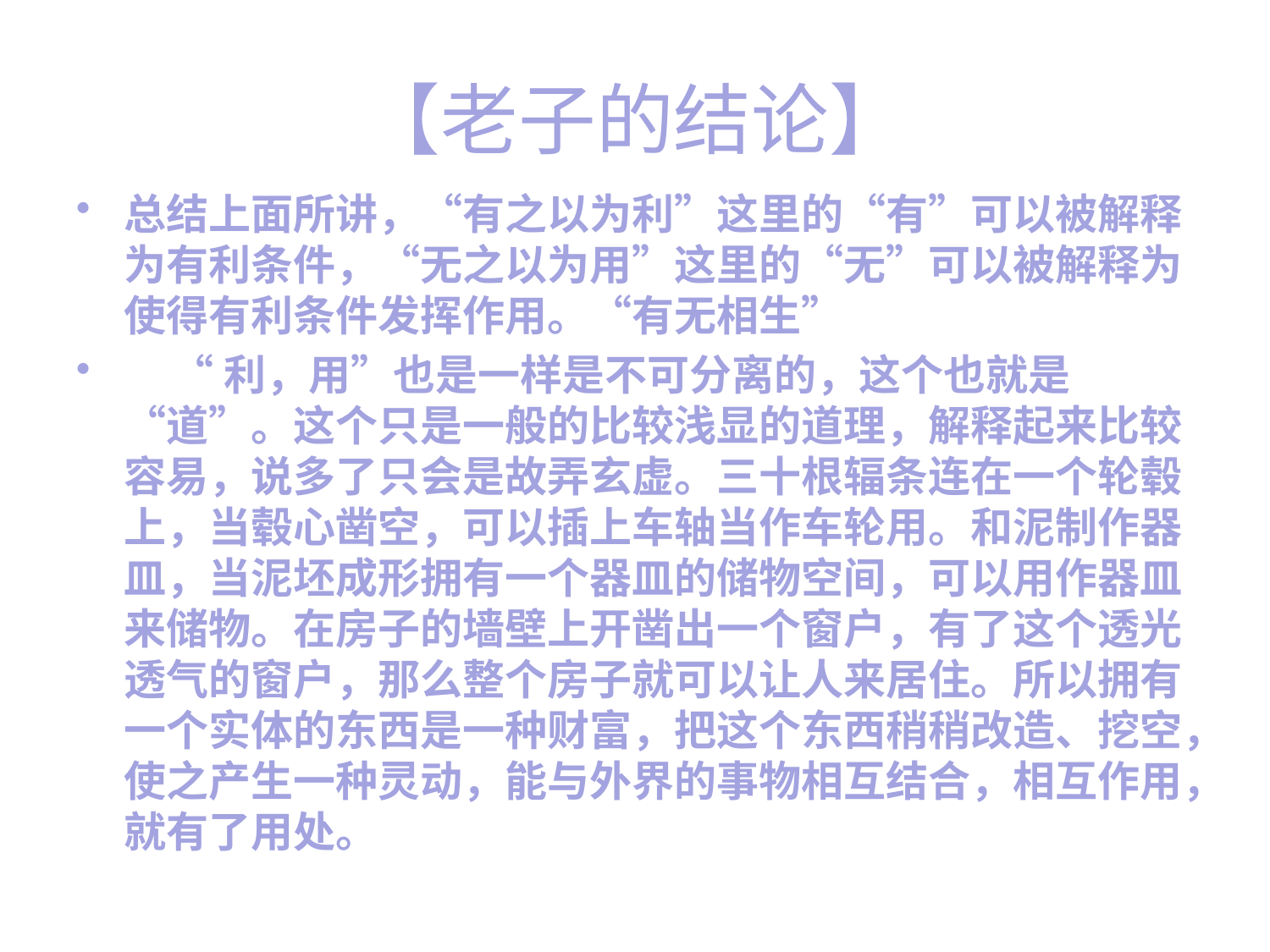

# 【老子的结论】
总结上面所讲，“有之以为利”这里的“有”可以被解释为有利条件，“无之以为用”这里的“无”可以被解释为使得有利条件发挥作用。“有无相生”
     “利，用”也是一样是不可分离的，这个也就是“道”。这个只是一般的比较浅显的道理，解释起来比较容易，说多了只会是故弄玄虚。三十根辐条连在一个轮毂上，当毂心凿空，可以插上车轴当作车轮用。和泥制作器皿，当泥坯成形拥有一个器皿的储物空间，可以用作器皿来储物。在房子的墙壁上开凿出一个窗户，有了这个透光透气的窗户，那么整个房子就可以让人来居住。所以拥有一个实体的东西是一种财富，把这个东西稍稍改造、挖空，使之产生一种灵动，能与外界的事物相互结合，相互作用，就有了用处。